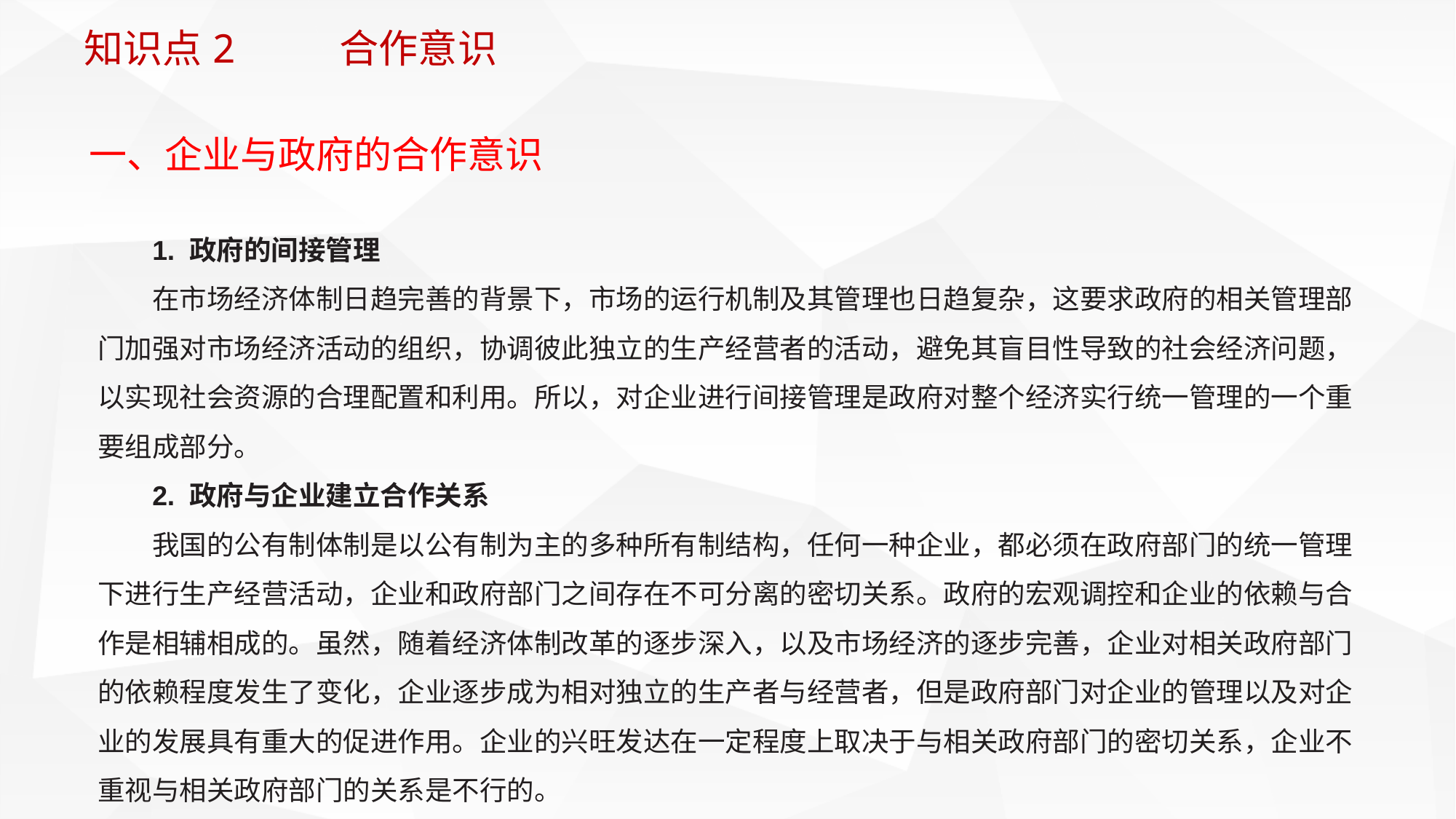

知识点2    合作意识
一、企业与政府的合作意识
1. 政府的间接管理
在市场经济体制日趋完善的背景下，市场的运行机制及其管理也日趋复杂，这要求政府的相关管理部门加强对市场经济活动的组织，协调彼此独立的生产经营者的活动，避免其盲目性导致的社会经济问题，以实现社会资源的合理配置和利用。所以，对企业进行间接管理是政府对整个经济实行统一管理的一个重要组成部分。
2. 政府与企业建立合作关系
我国的公有制体制是以公有制为主的多种所有制结构，任何一种企业，都必须在政府部门的统一管理下进行生产经营活动，企业和政府部门之间存在不可分离的密切关系。政府的宏观调控和企业的依赖与合作是相辅相成的。虽然，随着经济体制改革的逐步深入，以及市场经济的逐步完善，企业对相关政府部门的依赖程度发生了变化，企业逐步成为相对独立的生产者与经营者，但是政府部门对企业的管理以及对企业的发展具有重大的促进作用。企业的兴旺发达在一定程度上取决于与相关政府部门的密切关系，企业不重视与相关政府部门的关系是不行的。